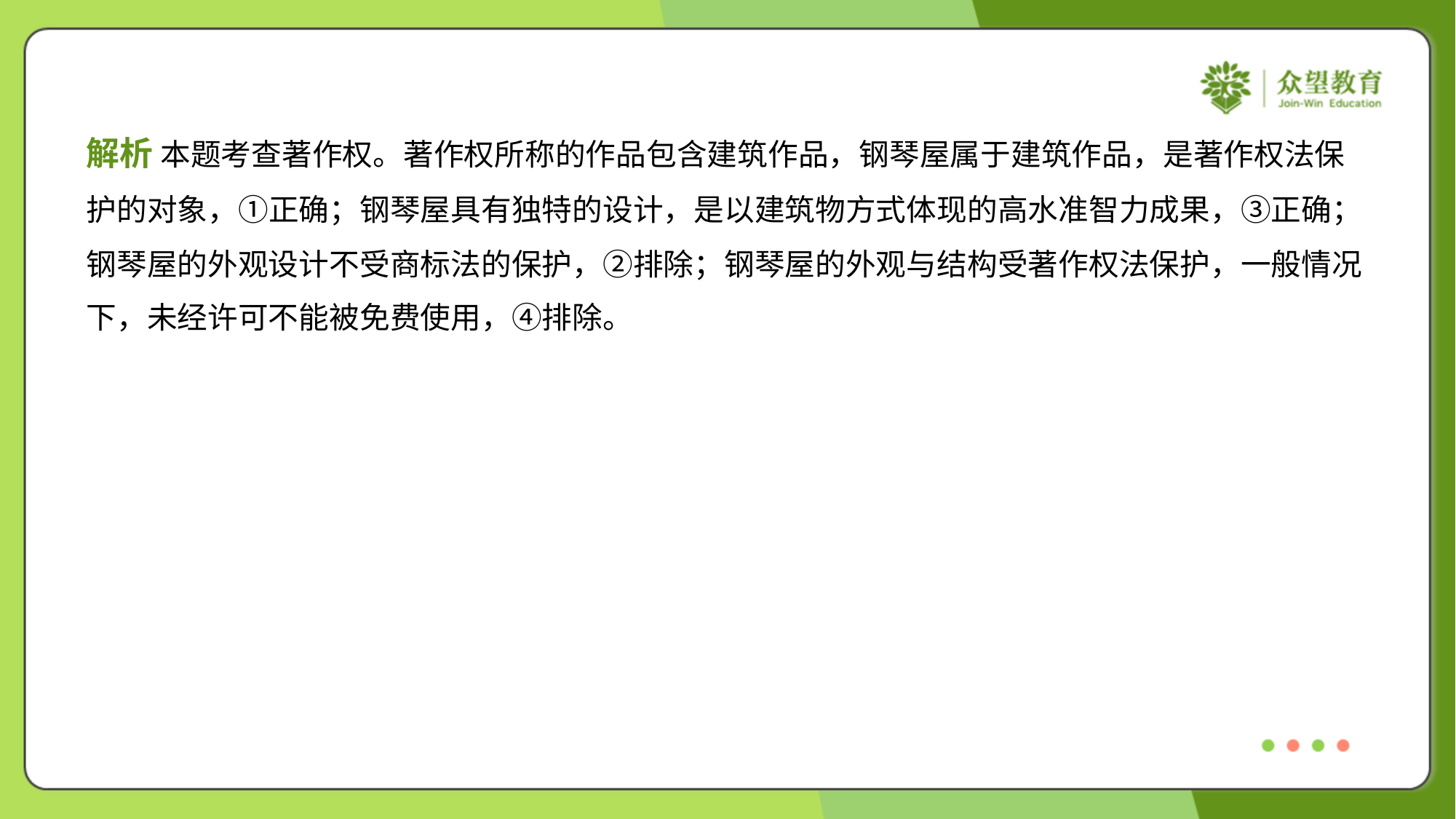

解析 本题考查著作权。著作权所称的作品包含建筑作品，钢琴屋属于建筑作品，是著作权法保
护的对象，①正确；钢琴屋具有独特的设计，是以建筑物方式体现的高水准智力成果，③正确；
钢琴屋的外观设计不受商标法的保护，②排除；钢琴屋的外观与结构受著作权法保护，一般情况
下，未经许可不能被免费使用，④排除。